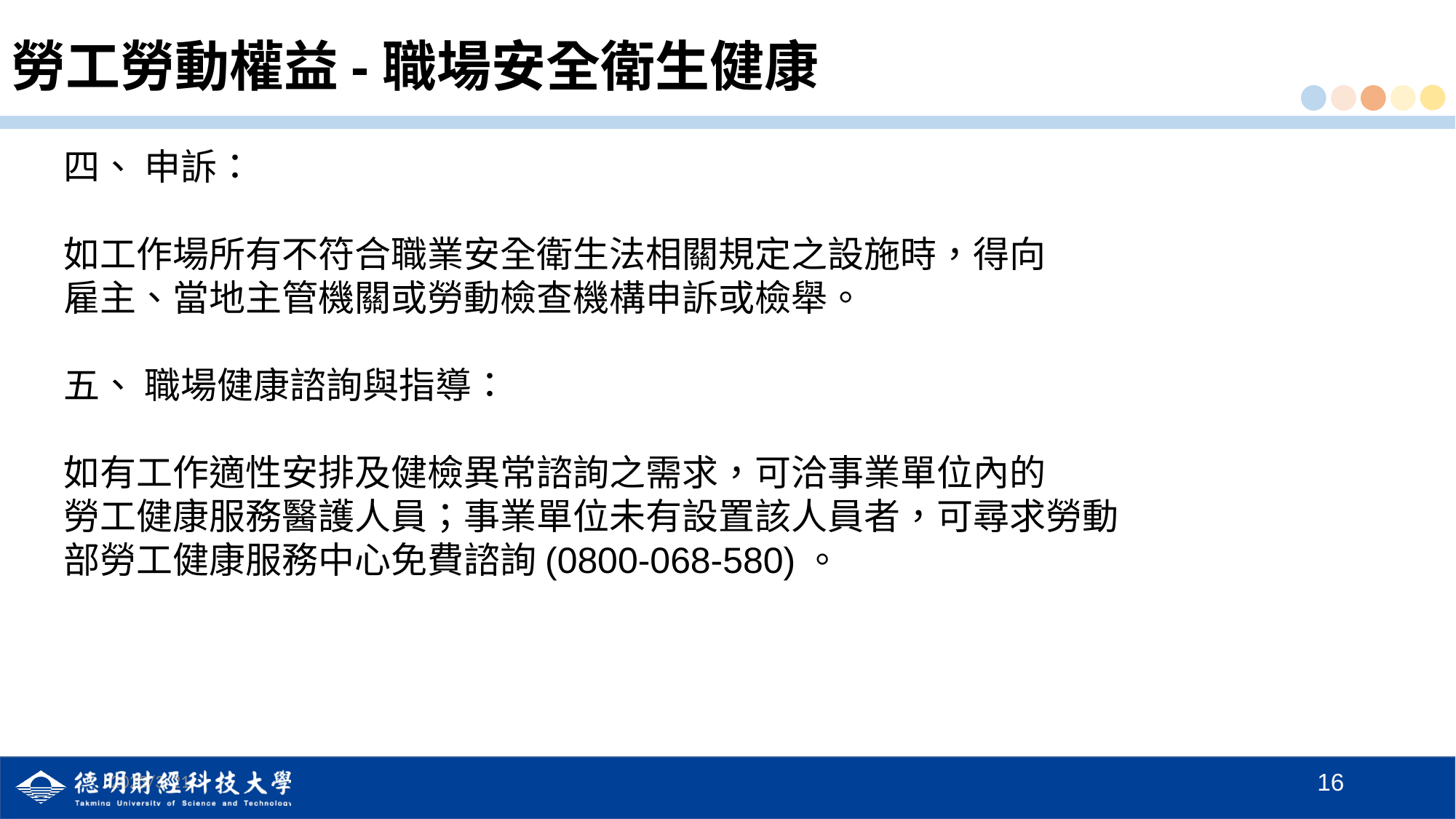

# 勞工勞動權益-職場安全衛生健康
四、 申訴：

如工作場所有不符合職業安全衛生法相關規定之設施時，得向
雇主、當地主管機關或勞動檢查機構申訴或檢舉。

五、 職場健康諮詢與指導：

如有工作適性安排及健檢異常諮詢之需求，可洽事業單位內的
勞工健康服務醫護人員；事業單位未有設置該人員者，可尋求勞動
部勞工健康服務中心免費諮詢(0800-068-580)。

16